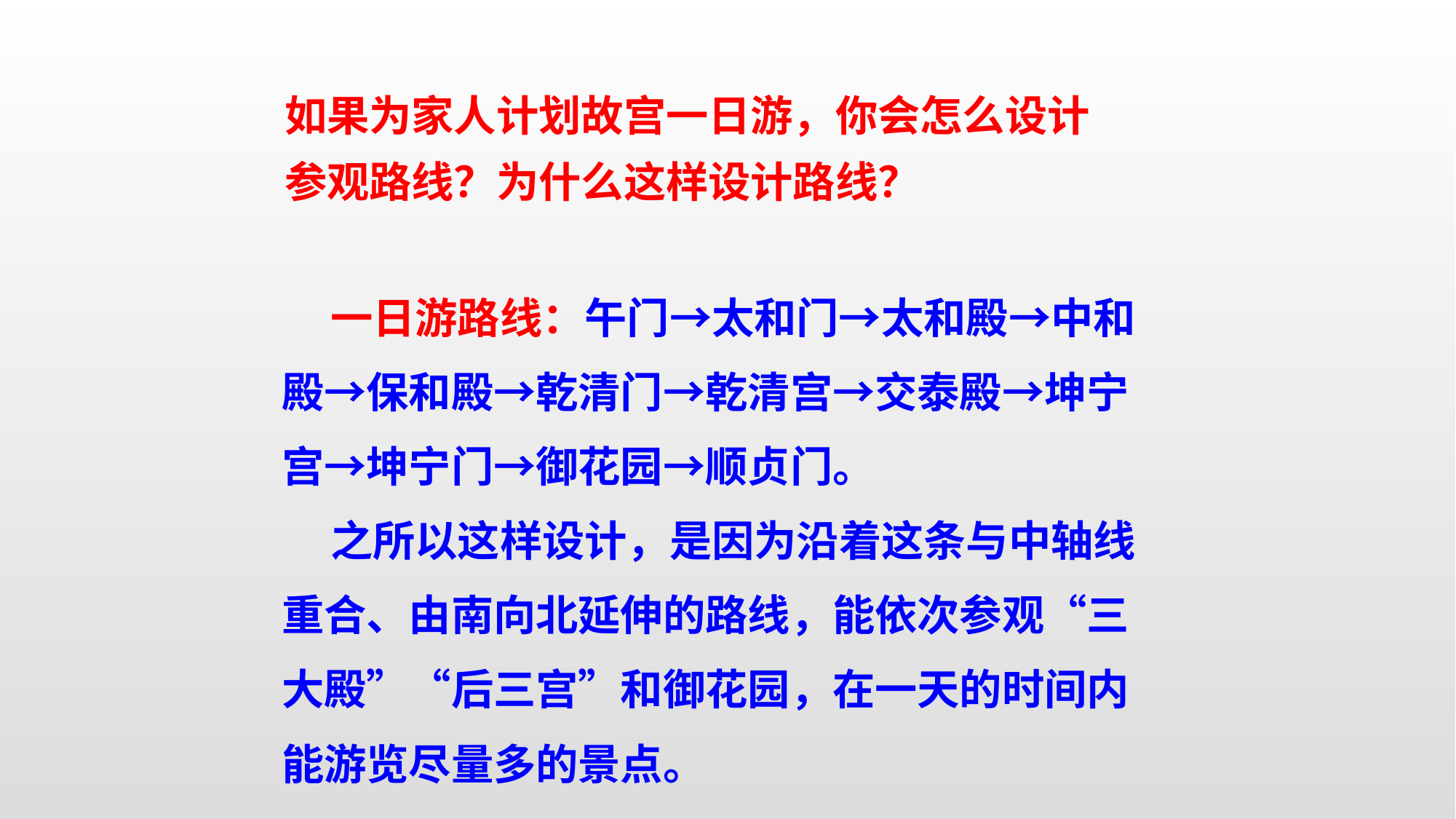

如果为家人计划故宫一日游，你会怎么设计参观路线？为什么这样设计路线？
    一日游路线：午门→太和门→太和殿→中和殿→保和殿→乾清门→乾清宫→交泰殿→坤宁宫→坤宁门→御花园→顺贞门。
    之所以这样设计，是因为沿着这条与中轴线重合、由南向北延伸的路线，能依次参观“三大殿”“后三宫”和御花园，在一天的时间内能游览尽量多的景点。